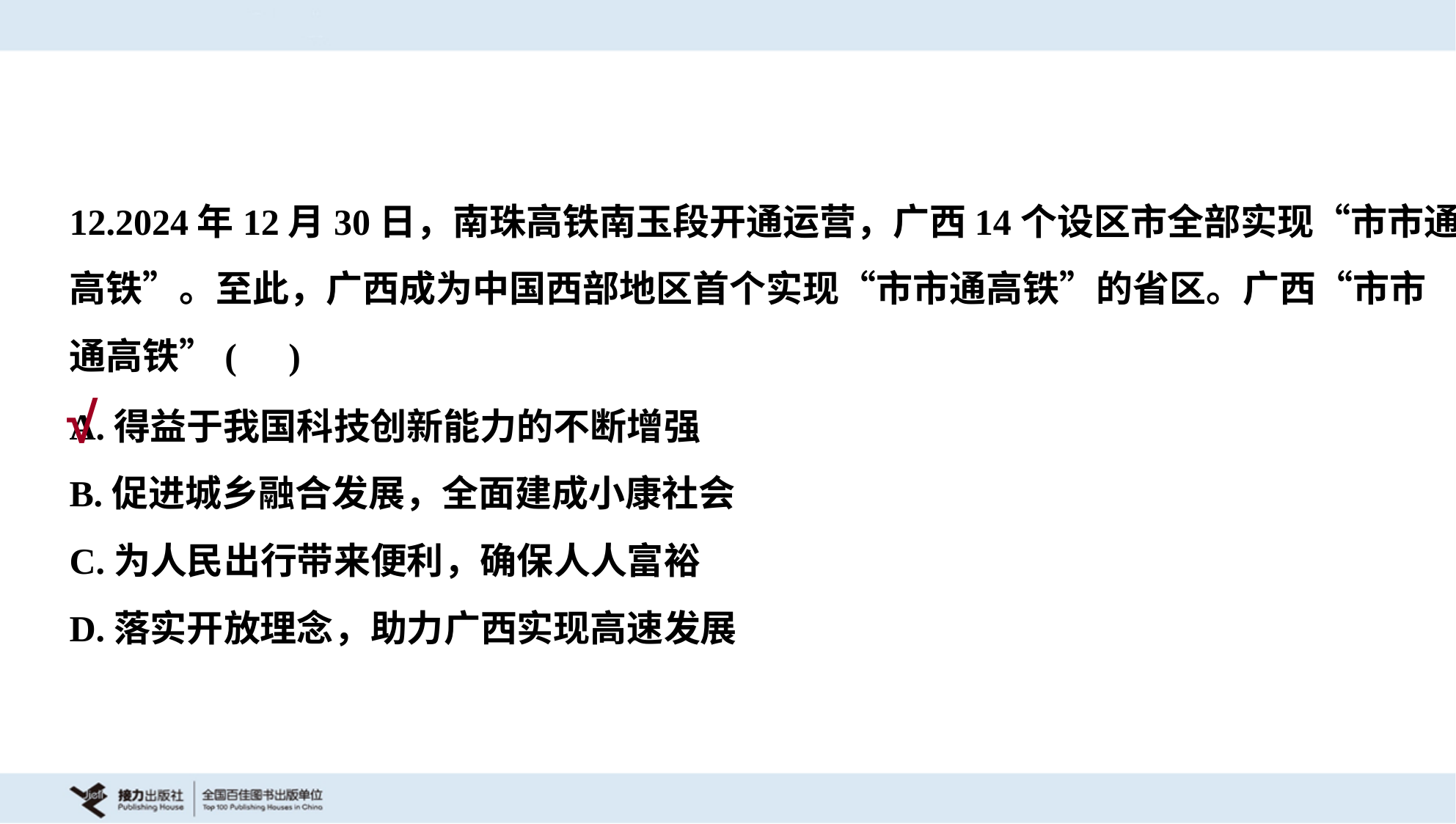

12.2024年12月30日，南珠高铁南玉段开通运营，广西14个设区市全部实现“市市通
高铁”。至此，广西成为中国西部地区首个实现“市市通高铁”的省区。广西“市市
通高铁”(     )
A.得益于我国科技创新能力的不断增强
B.促进城乡融合发展，全面建成小康社会
C.为人民出行带来便利，确保人人富裕
D.落实开放理念，助力广西实现高速发展
√